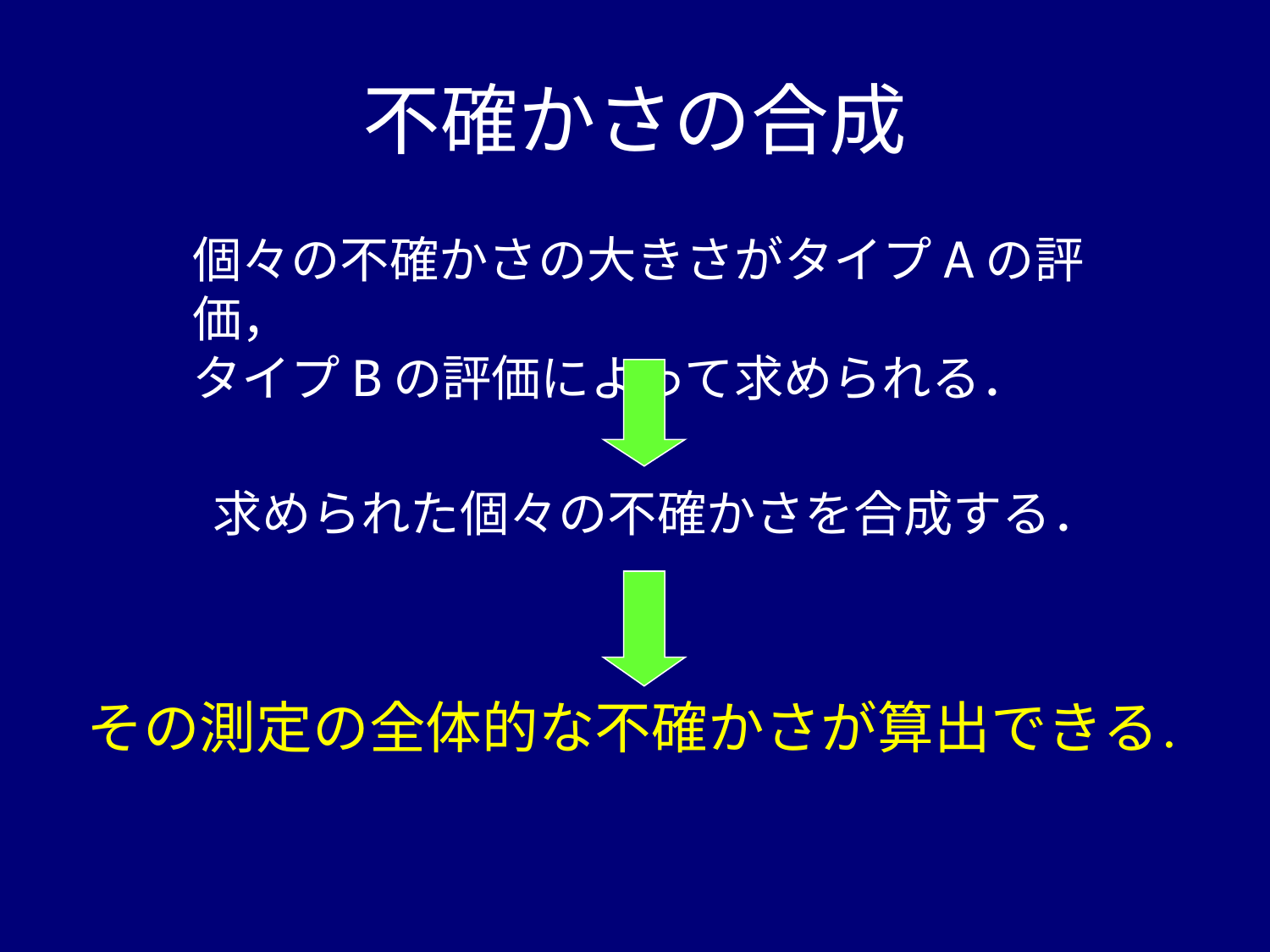

# 不確かさの合成
個々の不確かさの大きさがタイプAの評価，
タイプBの評価によって求められる．

求められた個々の不確かさを合成する．

その測定の全体的な不確かさが算出できる．